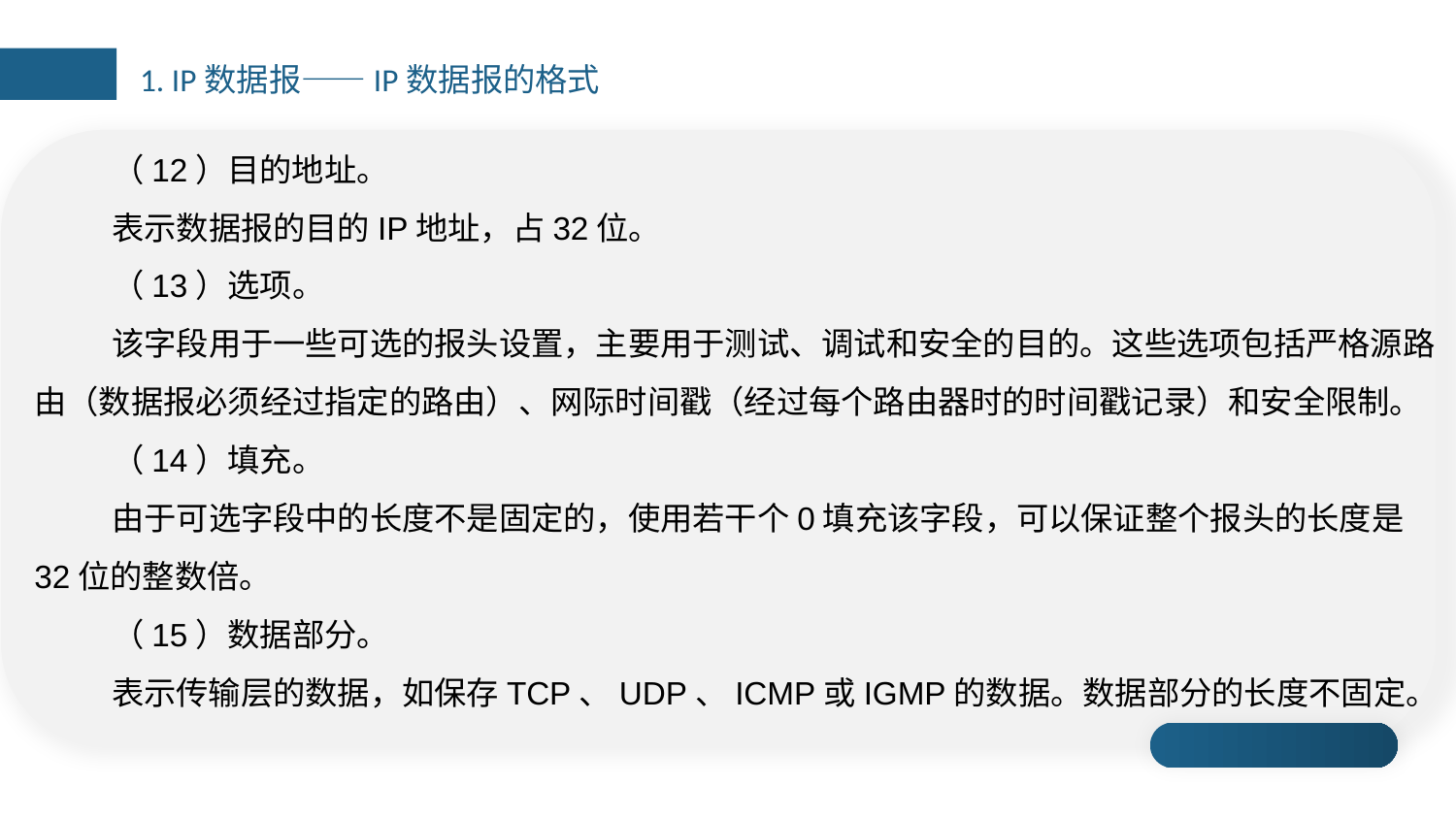

1. IP数据报——IP数据报的格式
（12）目的地址。
表示数据报的目的IP地址，占32位。
（13）选项。
该字段用于一些可选的报头设置，主要用于测试、调试和安全的目的。这些选项包括严格源路由（数据报必须经过指定的路由）、网际时间戳（经过每个路由器时的时间戳记录）和安全限制。
（14）填充。
由于可选字段中的长度不是固定的，使用若干个0填充该字段，可以保证整个报头的长度是32位的整数倍。
（15）数据部分。
表示传输层的数据，如保存TCP、UDP、ICMP或IGMP的数据。数据部分的长度不固定。